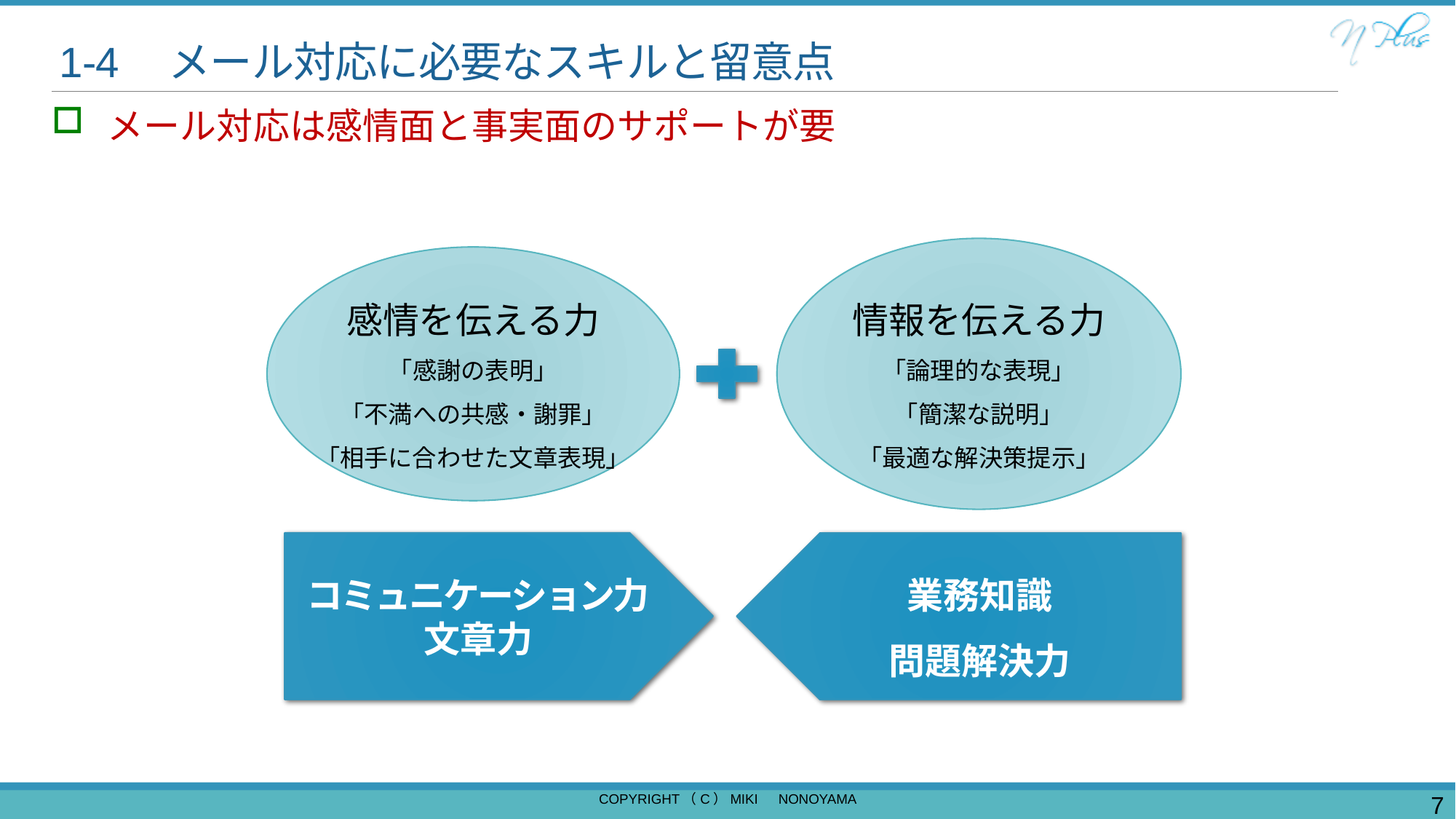

# 1-4	メール対応に必要なスキルと留意点
メール対応は感情面と事実面のサポートが要

情報を伝える力
「論理的な表現」
「簡潔な説明」
「最適な解決策提示」
感情を伝える力
「感謝の表明」
「不満への共感・謝罪」
「相手に合わせた文章表現」

コミュニケーション力
文章力
業務知識
問題解決力
Copyright（c）Miki　Nonoyama
7